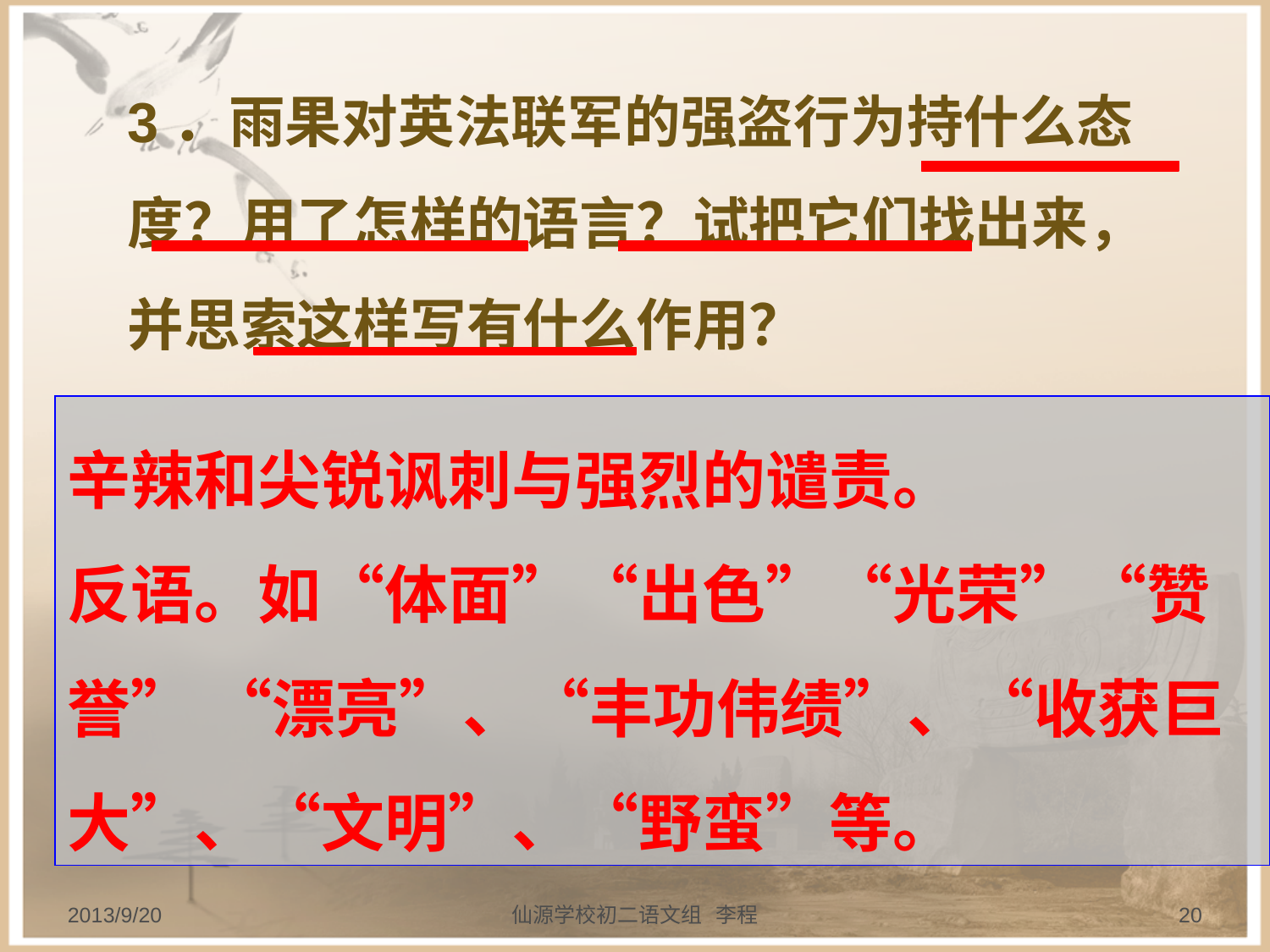

3．雨果对英法联军的强盗行为持什么态度？用了怎样的语言？试把它们找出来，并思索这样写有什么作用？

辛辣和尖锐讽刺与强烈的谴责。
反语。如“体面”“出色”“光荣”“赞誉” “漂亮”、“丰功伟绩”、“收获巨大”、“文明”、“野蛮”等。

2013/9/20
仙源学校初二语文组   李程
20